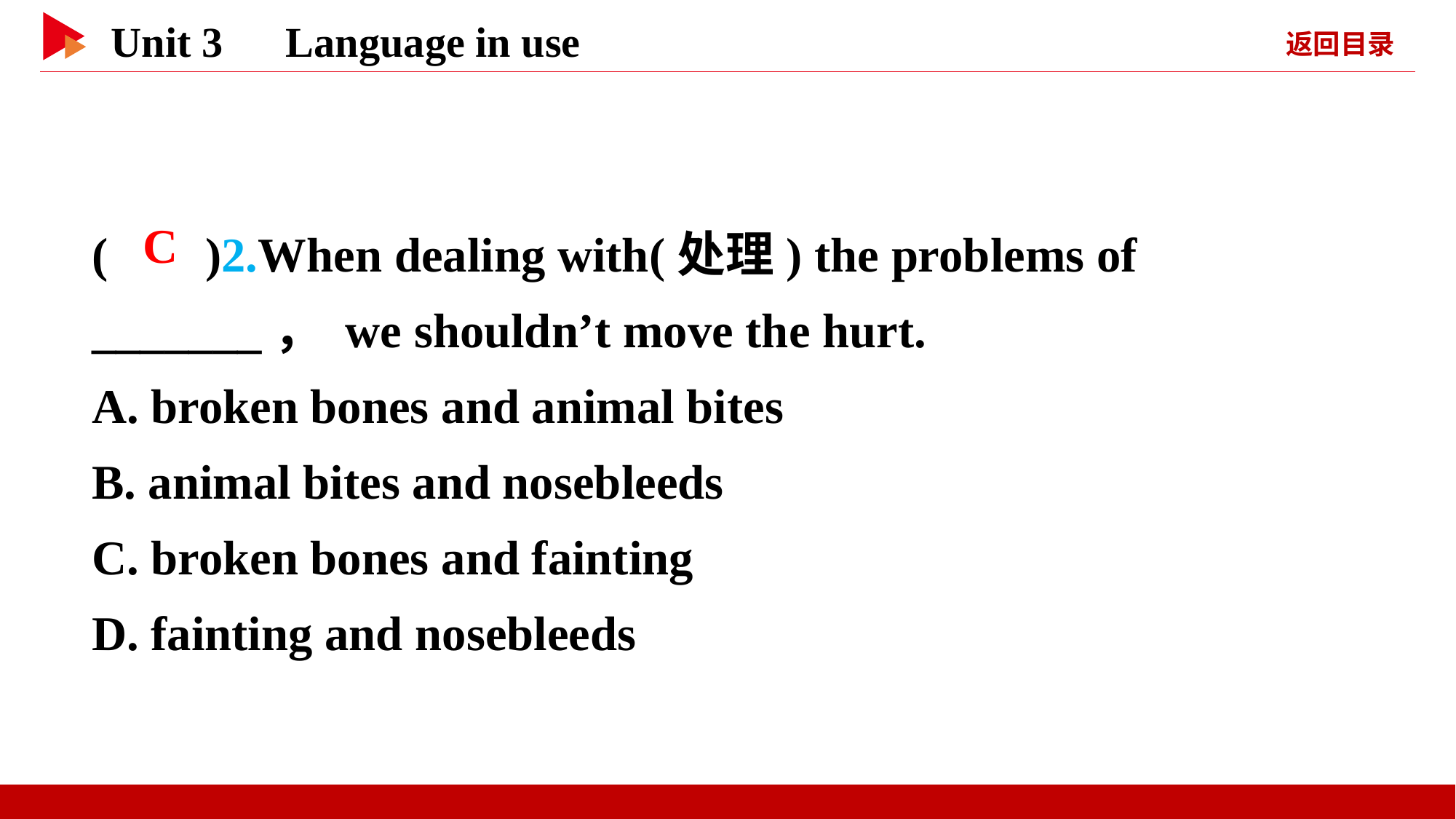

(        )2.When dealing with(处理) the problems of _______， we shouldn’t move the hurt.
A. broken bones and animal bites
B. animal bites and nosebleeds
C. broken bones and fainting
D. fainting and nosebleeds
   C